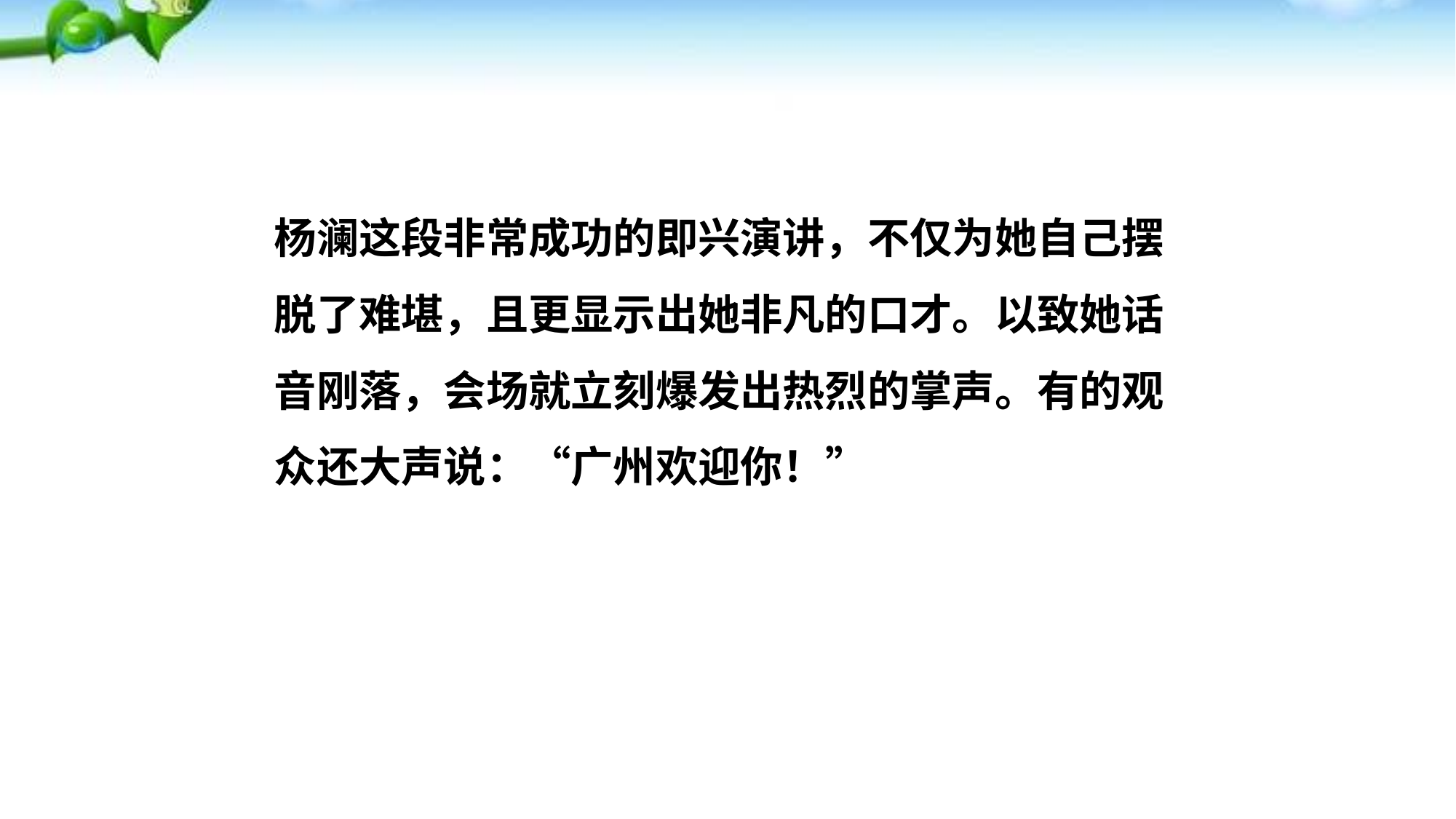

杨澜这段非常成功的即兴演讲，不仅为她自己摆脱了难堪，且更显示出她非凡的口才。以致她话音刚落，会场就立刻爆发出热烈的掌声。有的观众还大声说：“广州欢迎你！”